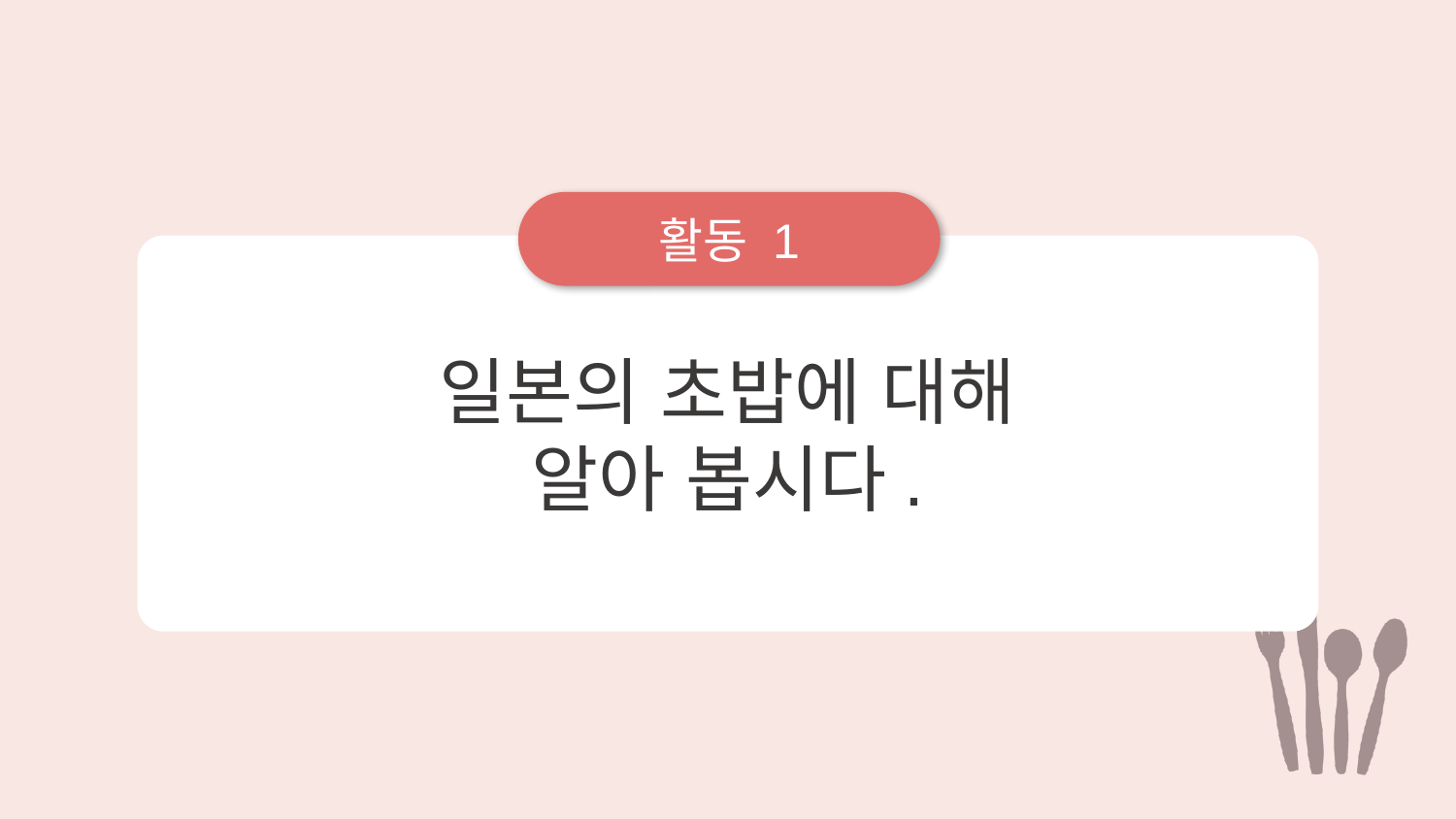

활동 1
일본의 초밥에 대해
알아 봅시다.